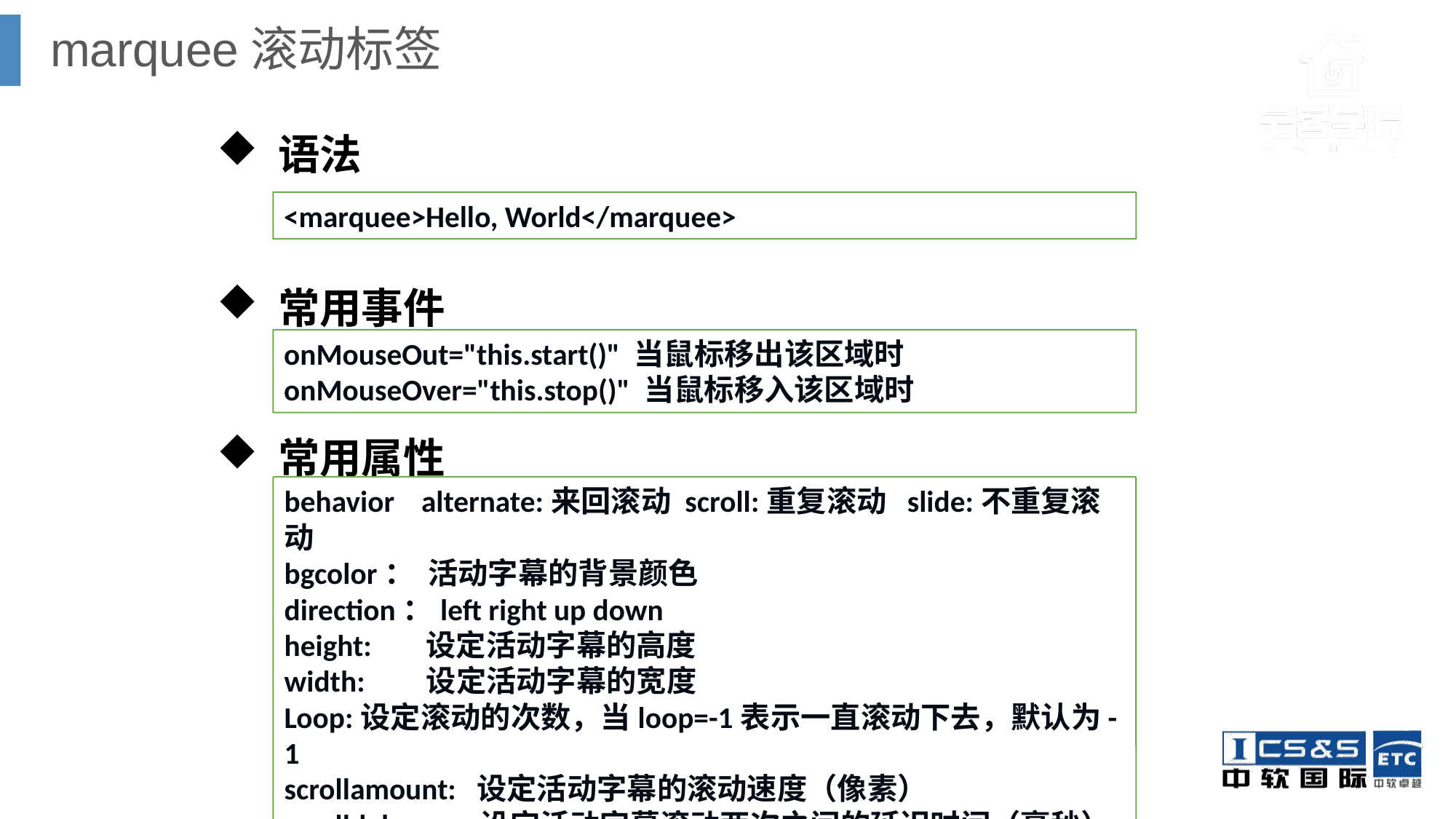

# marquee滚动标签
 语法
<marquee>Hello, World</marquee>
 常用事件
onMouseOut="this.start()" 当鼠标移出该区域时 onMouseOver="this.stop()" 当鼠标移入该区域时
 常用属性
behavior    alternate:来回滚动 scroll:重复滚动  slide:不重复滚动
bgcolor：  活动字幕的背景颜色
direction：left right up down
height:       设定活动字幕的高度
width:        设定活动字幕的宽度
Loop:设定滚动的次数，当loop=-1表示一直滚动下去，默认为-1
scrollamount:  设定活动字幕的滚动速度（像素）
scrolldelay:       设定活动字幕滚动两次之间的延迟时间（毫秒）